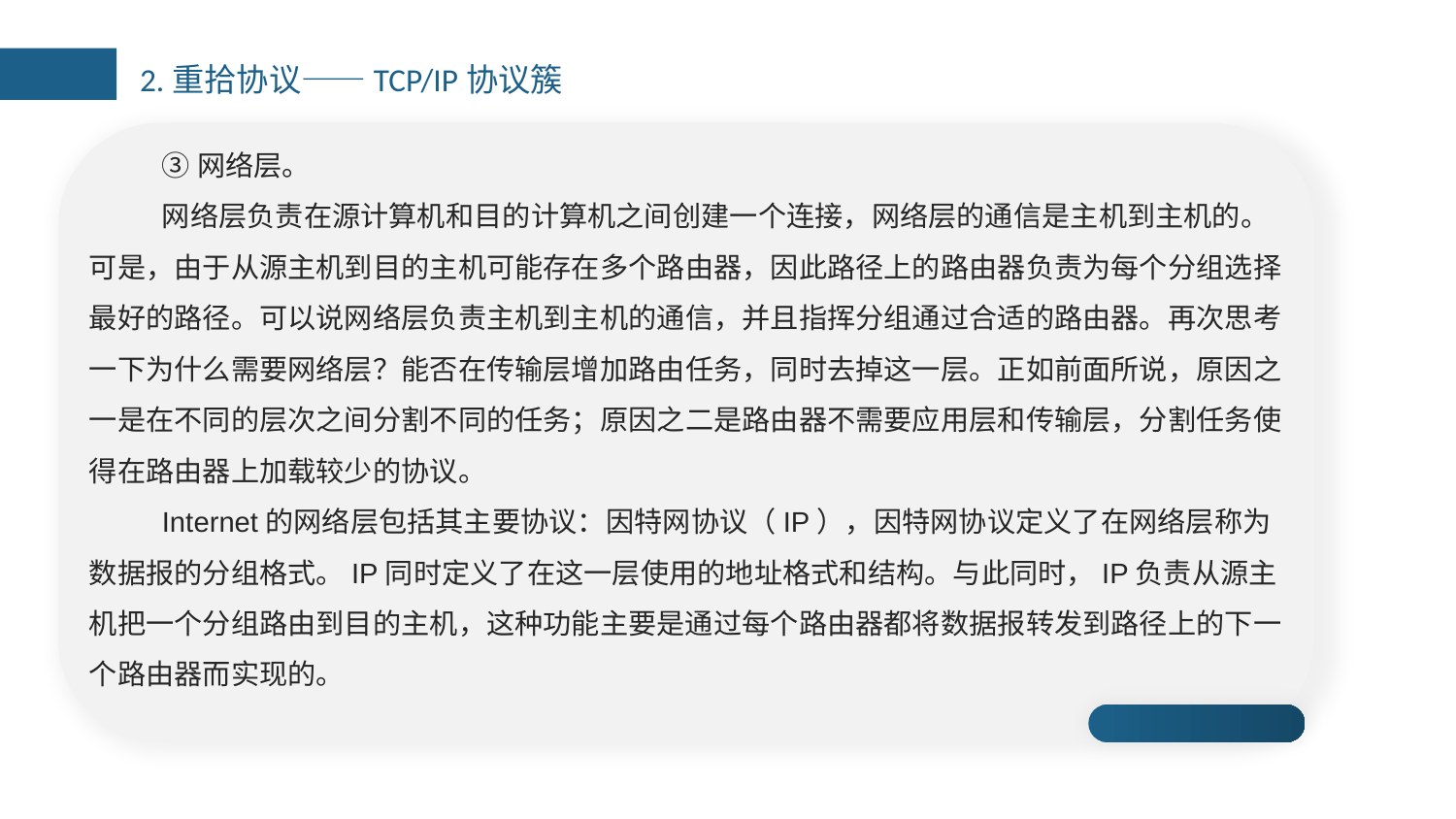

2.重拾协议——TCP/IP协议簇

③网络层。
网络层负责在源计算机和目的计算机之间创建一个连接，网络层的通信是主机到主机的。可是，由于从源主机到目的主机可能存在多个路由器，因此路径上的路由器负责为每个分组选择最好的路径。可以说网络层负责主机到主机的通信，并且指挥分组通过合适的路由器。再次思考一下为什么需要网络层？能否在传输层增加路由任务，同时去掉这一层。正如前面所说，原因之一是在不同的层次之间分割不同的任务；原因之二是路由器不需要应用层和传输层，分割任务使得在路由器上加载较少的协议。
Internet的网络层包括其主要协议：因特网协议（IP），因特网协议定义了在网络层称为数据报的分组格式。IP同时定义了在这一层使用的地址格式和结构。与此同时，IP负责从源主机把一个分组路由到目的主机，这种功能主要是通过每个路由器都将数据报转发到路径上的下一个路由器而实现的。